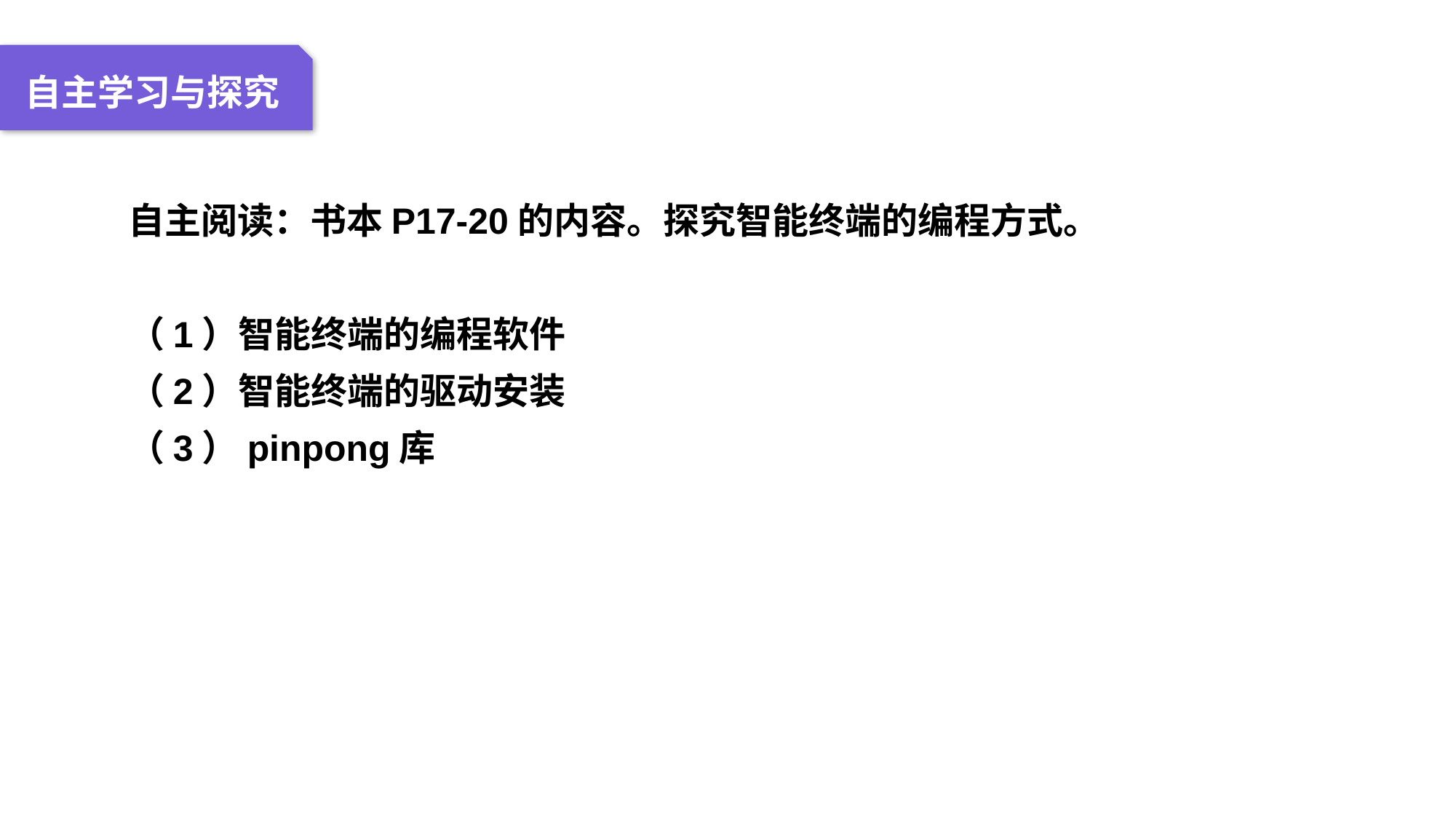

04 名词解释
01 准备过程
02 整体结构
03 重点说明
自主学习与探究
自主阅读：书本P17-20的内容。探究智能终端的编程方式。

（1）智能终端的编程软件
（2）智能终端的驱动安装
（3）pinpong库